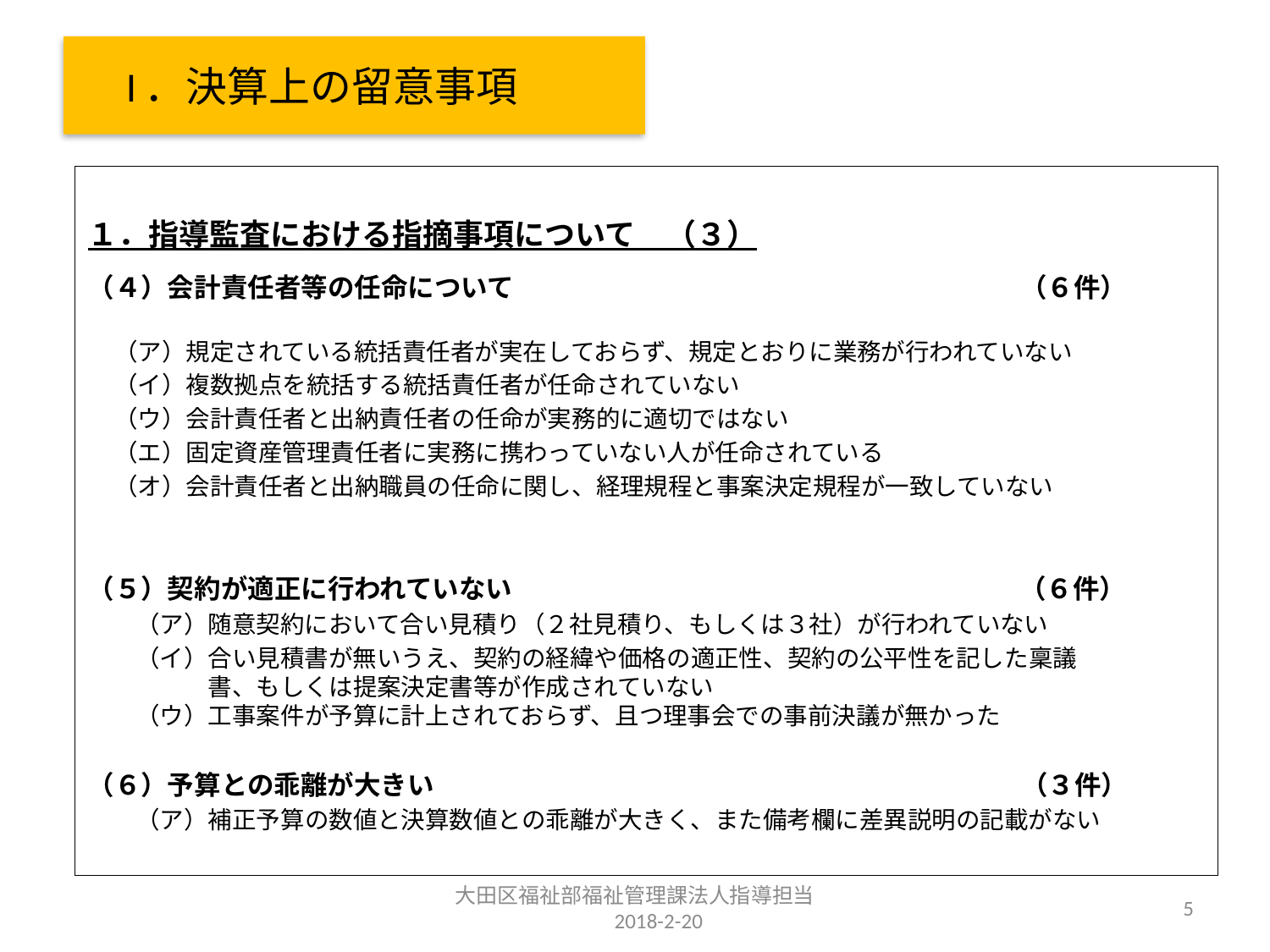

# I．決算上の留意事項

１．指導監査における指摘事項について　（３）

（４）会計責任者等の任命について　　　　　　　　　　　　　　　　　　　（６件）
    （ア）規定されている統括責任者が実在しておらず、規定とおりに業務が行われていない
    （イ）複数拠点を統括する統括責任者が任命されていない
    （ウ）会計責任者と出納責任者の任命が実務的に適切ではない
    （エ）固定資産管理責任者に実務に携わっていない人が任命されている
    （オ）会計責任者と出納職員の任命に関し、経理規程と事案決定規程が一致していない

（５）契約が適正に行われていない　　　　　　　　　　　　　　　　　　　（６件）
　　（ア）随意契約において合い見積り（２社見積り、もしくは３社）が行われていない
　　（イ）合い見積書が無いうえ、契約の経緯や価格の適正性、契約の公平性を記した稟議
　　　　　書、もしくは提案決定書等が作成されていない　　
　　（ウ）工事案件が予算に計上されておらず、且つ理事会での事前決議が無かった

（６）予算との乖離が大きい　　　　　　　　　　　　　　　　　　　　　　（３件）
　　（ア）補正予算の数値と決算数値との乖離が大きく、また備考欄に差異説明の記載がない

大田区福祉部福祉管理課法人指導担当　　2018-2-20
5